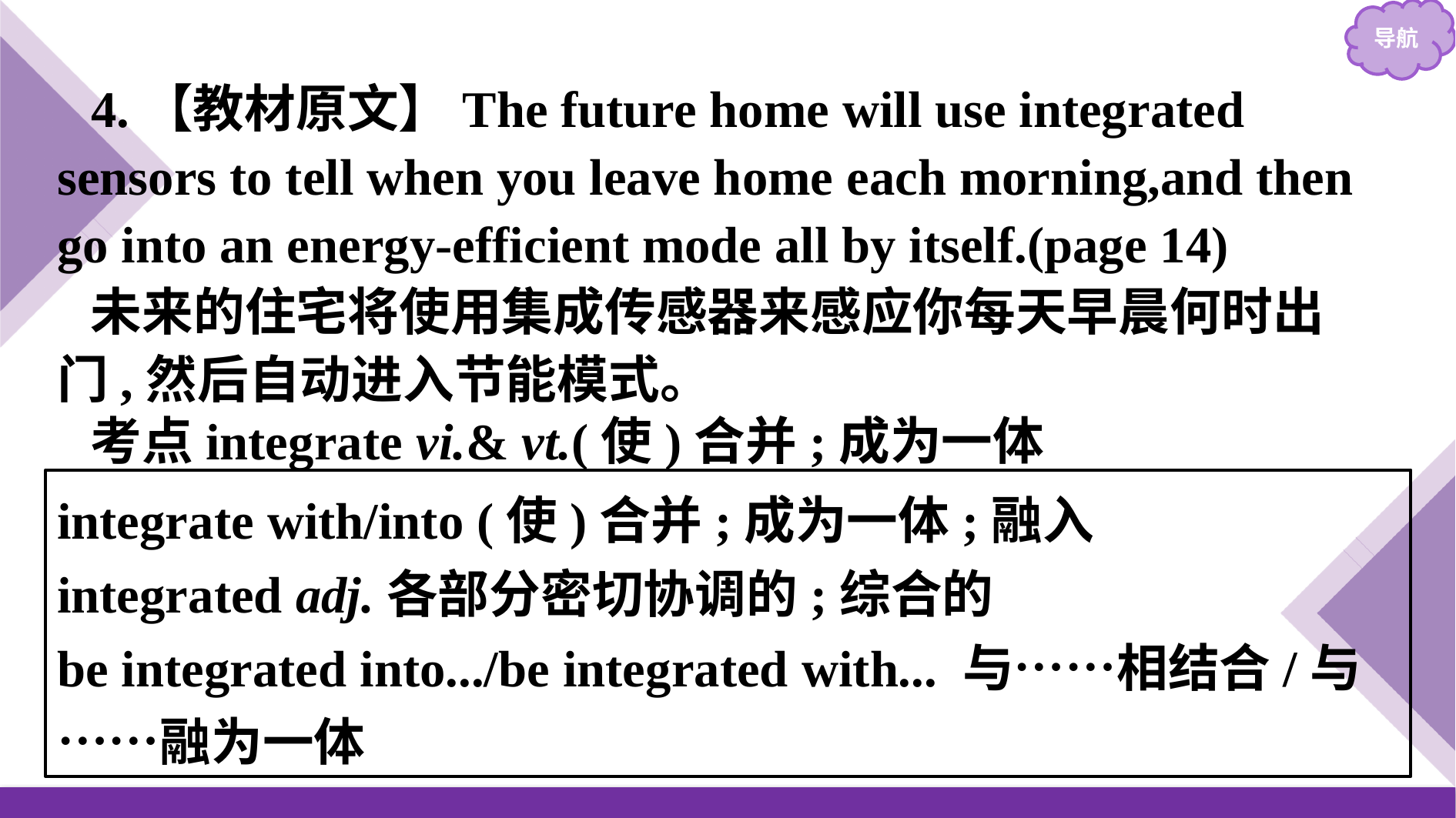

4.【教材原文】The future home will use integrated sensors to tell when you leave home each morning,and then go into an energy-efficient mode all by itself.(page 14)
未来的住宅将使用集成传感器来感应你每天早晨何时出门,然后自动进入节能模式。
考点integrate vi.& vt.(使)合并;成为一体
integrate with/into (使)合并;成为一体;融入
integrated adj.各部分密切协调的;综合的
be integrated into.../be integrated with... 与……相结合/与……融为一体